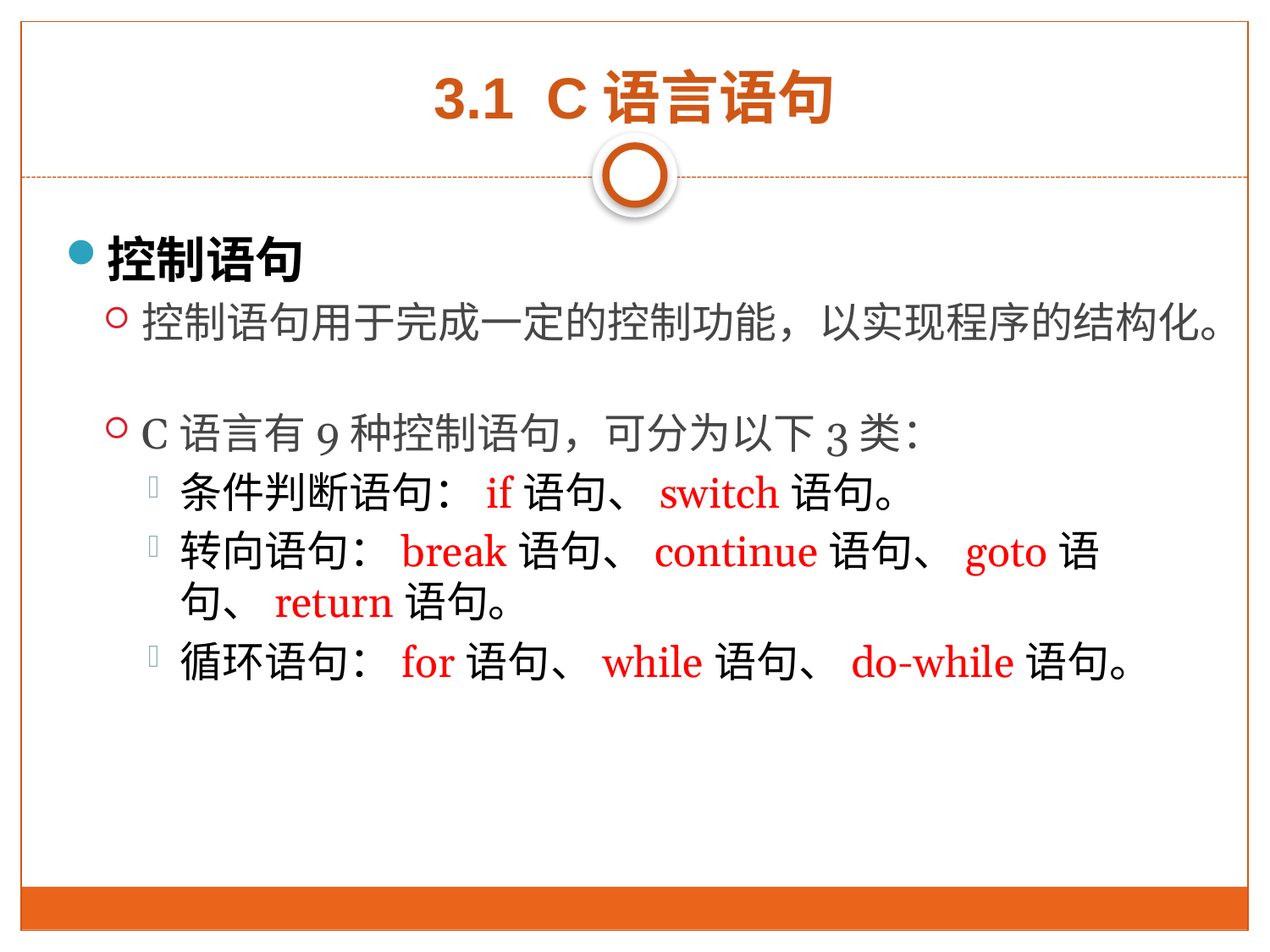

# 3.1  C语言语句
控制语句
控制语句用于完成一定的控制功能，以实现程序的结构化。
C语言有9种控制语句，可分为以下3类：
条件判断语句：if语句、switch语句。
转向语句：break语句、continue语句、goto语句、return语句。
循环语句：for语句、while语句、do-while语句。